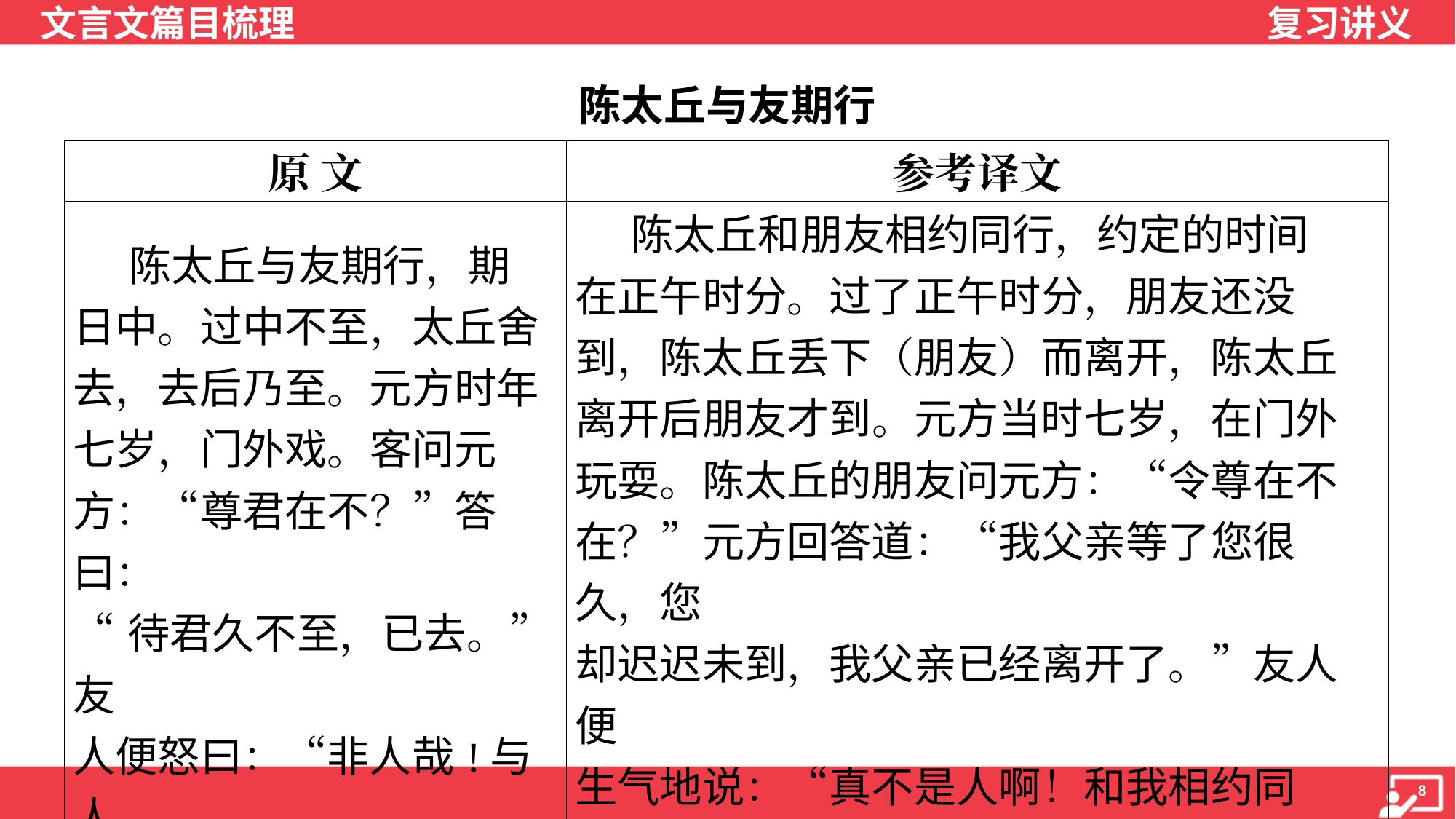

陈太丘与友期行
| 原 文 | 参考译文 |
| --- | --- |
| 陈太丘与友期行，期 日中。过中不至，太丘舍 去，去后乃至。元方时年 七岁，门外戏。客问元 方：“尊君在不？”答曰： “待君久不至，已去。”友 人便怒曰：“非人哉!与人 期行，相委而去。” | 陈太丘和朋友相约同行，约定的时间 在正午时分。过了正午时分，朋友还没 到，陈太丘丢下（朋友）而离开，陈太丘 离开后朋友才到。元方当时七岁，在门外 玩耍。陈太丘的朋友问元方：“令尊在不 在？”元方回答道：“我父亲等了您很久，您 却迟迟未到，我父亲已经离开了。”友人便 生气地说：“真不是人啊！和我相约同行， （却）丢下我走了。” |